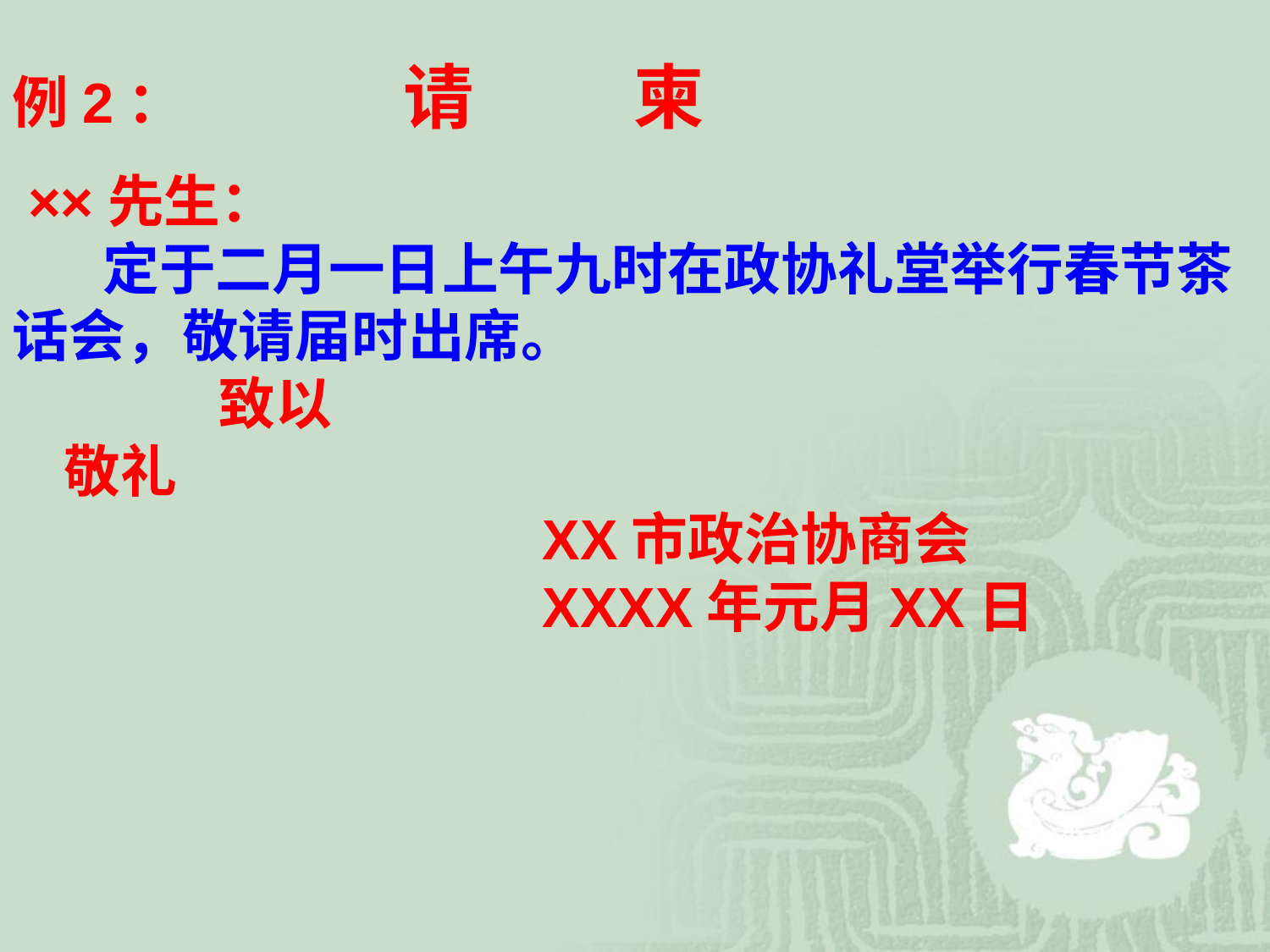

例2：                 请          柬
 ××先生：
       定于二月一日上午九时在政协礼堂举行春节茶话会，敬请届时出席。
                致以
    敬礼
                                        XX市政治协商会
                                        XXXX年元月XX日